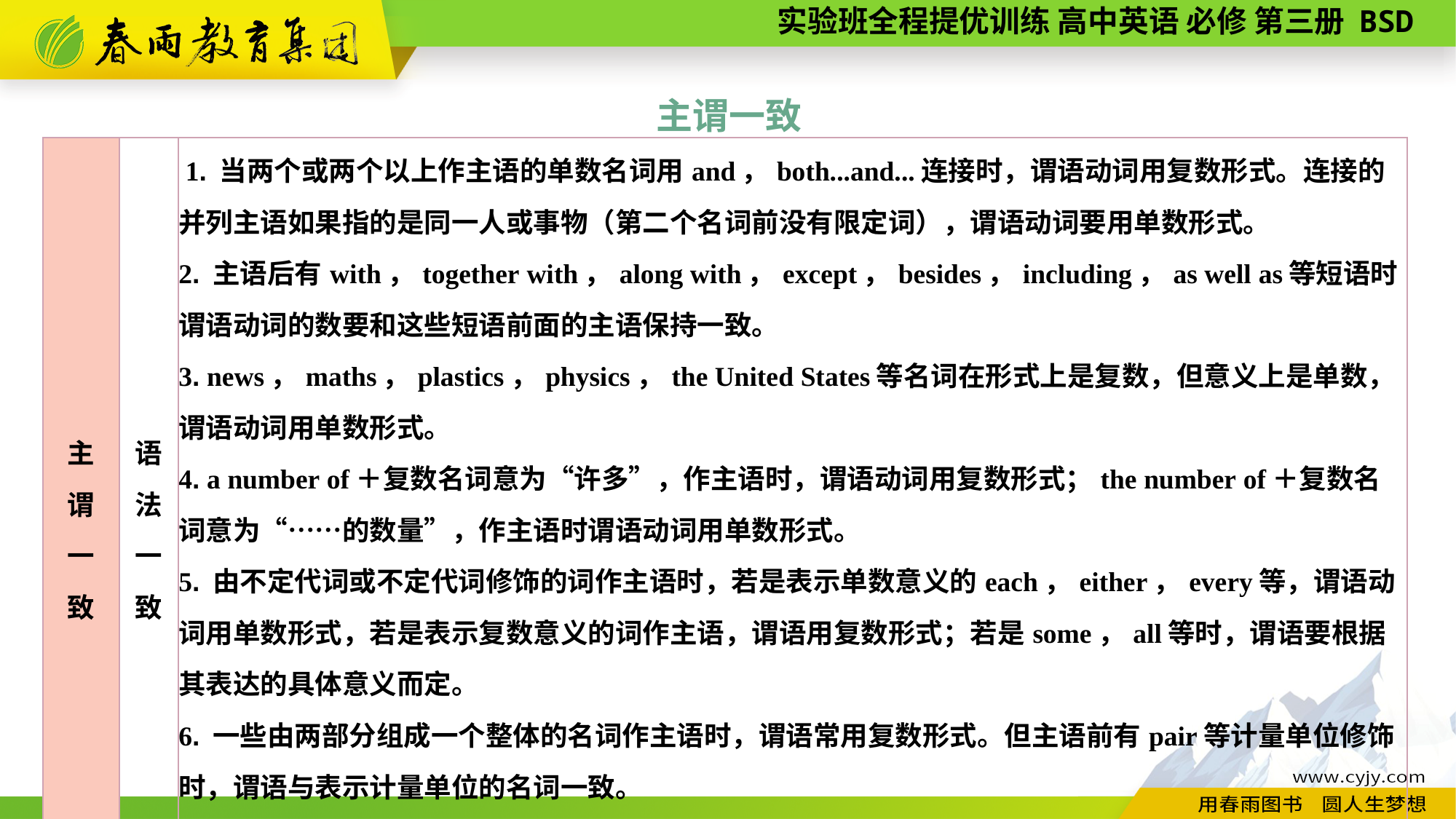

主谓一致
| 主 谓 一 致 | 语 法 一 致 | 1. 当两个或两个以上作主语的单数名词用and，both...and...连接时，谓语动词用复数形式。连接的并列主语如果指的是同一人或事物（第二个名词前没有限定词），谓语动词要用单数形式。 2. 主语后有with，together with，along with，except，besides，including，as well as等短语时谓语动词的数要和这些短语前面的主语保持一致。 3. news，maths，plastics，physics，the United States等名词在形式上是复数，但意义上是单数，谓语动词用单数形式。 4. a number of＋复数名词意为“许多”，作主语时，谓语动词用复数形式；the number of＋复数名词意为“……的数量”，作主语时谓语动词用单数形式。 5. 由不定代词或不定代词修饰的词作主语时，若是表示单数意义的each，either，every等，谓语动词用单数形式，若是表示复数意义的词作主语，谓语用复数形式；若是some，all等时，谓语要根据其表达的具体意义而定。 6. 一些由两部分组成一个整体的名词作主语时，谓语常用复数形式。但主语前有pair等计量单位修饰时，谓语与表示计量单位的名词一致。 7. “a quantity of/an amount of＋名词”“quantities of/amounts of＋名词”作主语时，谓语动词的单复数根据所修饰的名词单复数形式而定。 |
| --- | --- | --- |